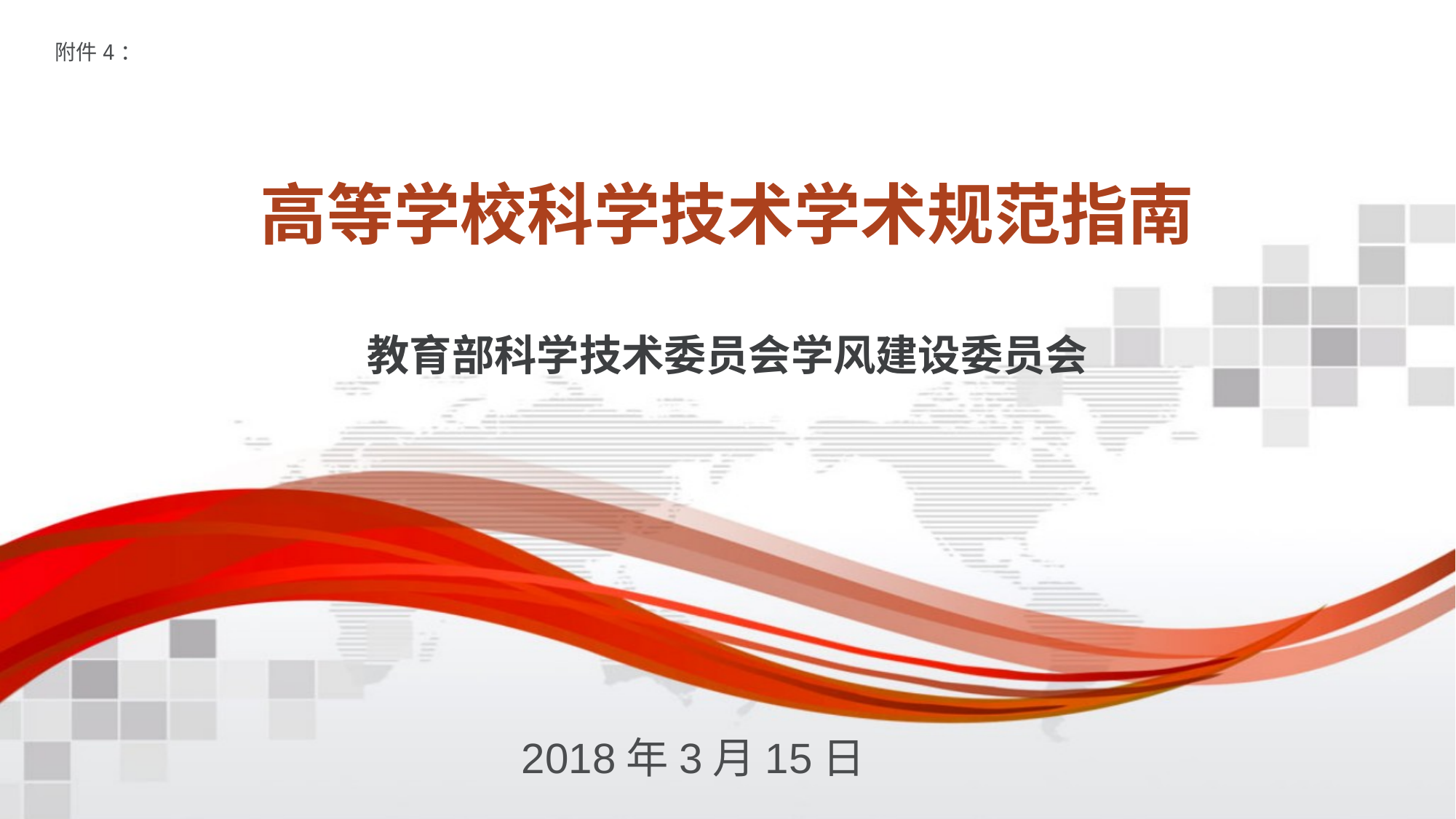

附件4：
# 高等学校科学技术学术规范指南
教育部科学技术委员会学风建设委员会
2018年3月15日